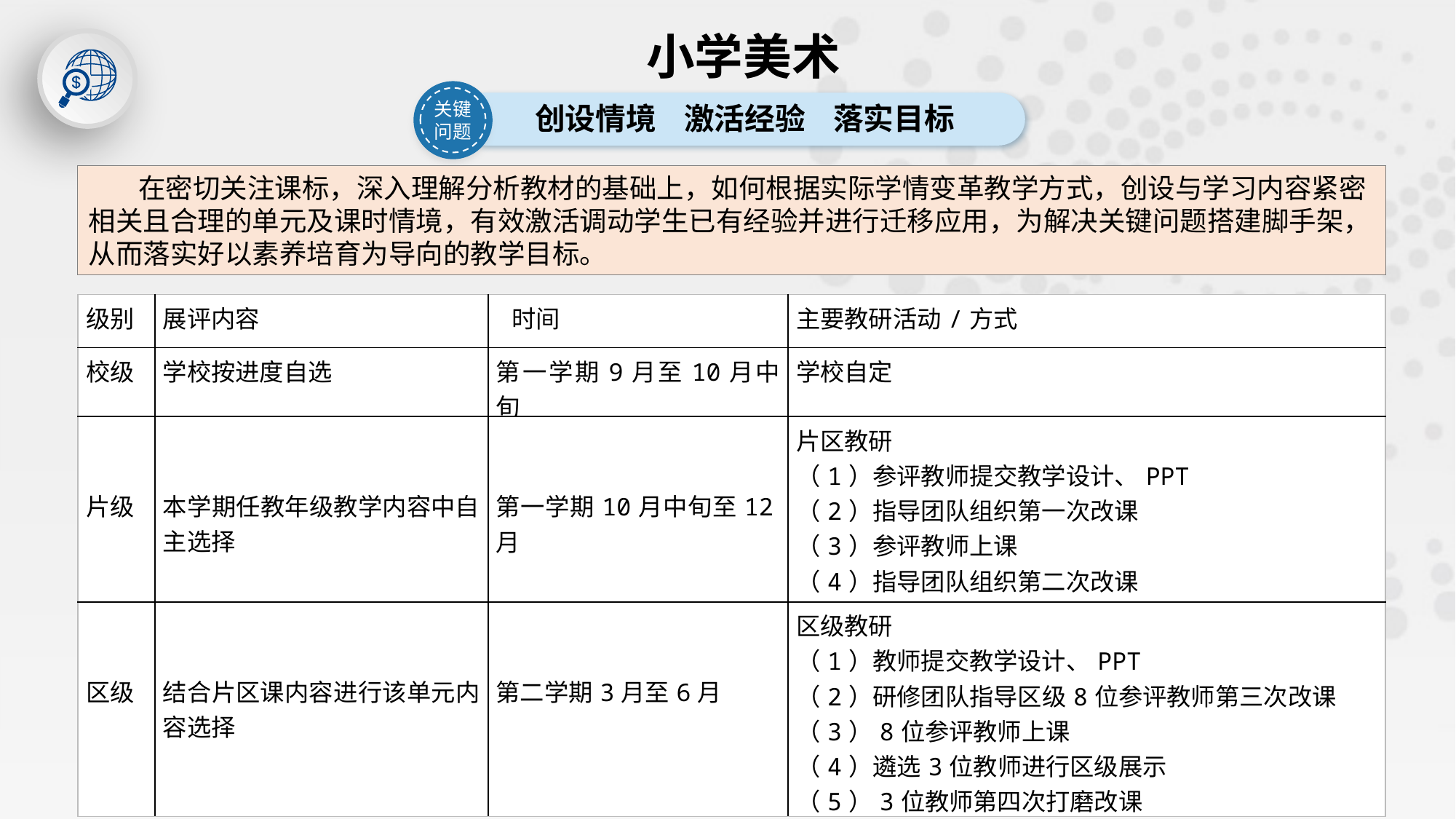

小学美术

关键问题

创设情境    激活经验    落实目标
       在密切关注课标，深入理解分析教材的基础上，如何根据实际学情变革教学方式，创设与学习内容紧密相关且合理的单元及课时情境，有效激活调动学生已有经验并进行迁移应用，为解决关键问题搭建脚手架，从而落实好以素养培育为导向的教学目标。
| 级别 | 展评内容 | 时间 | 主要教研活动/方式 |
| --- | --- | --- | --- |
| 校级 | 学校按进度自选 | 第一学期9月至10月中旬 | 学校自定 |
| 片级 | 本学期任教年级教学内容中自主选择 | 第一学期10月中旬至12月 | 片区教研 （1）参评教师提交教学设计、PPT （2）指导团队组织第一次改课 （3）参评教师上课 （4）指导团队组织第二次改课 （5）片级展评 |
| 区级 | 结合片区课内容进行该单元内容选择 | 第二学期3月至6月 | 区级教研 （1）教师提交教学设计、PPT （2）研修团队指导区级8位参评教师第三次改课 （3）8位参评教师上课 （4）遴选3位教师进行区级展示 （5）3位教师第四次打磨改课 （6）区级展示，提炼总结 |